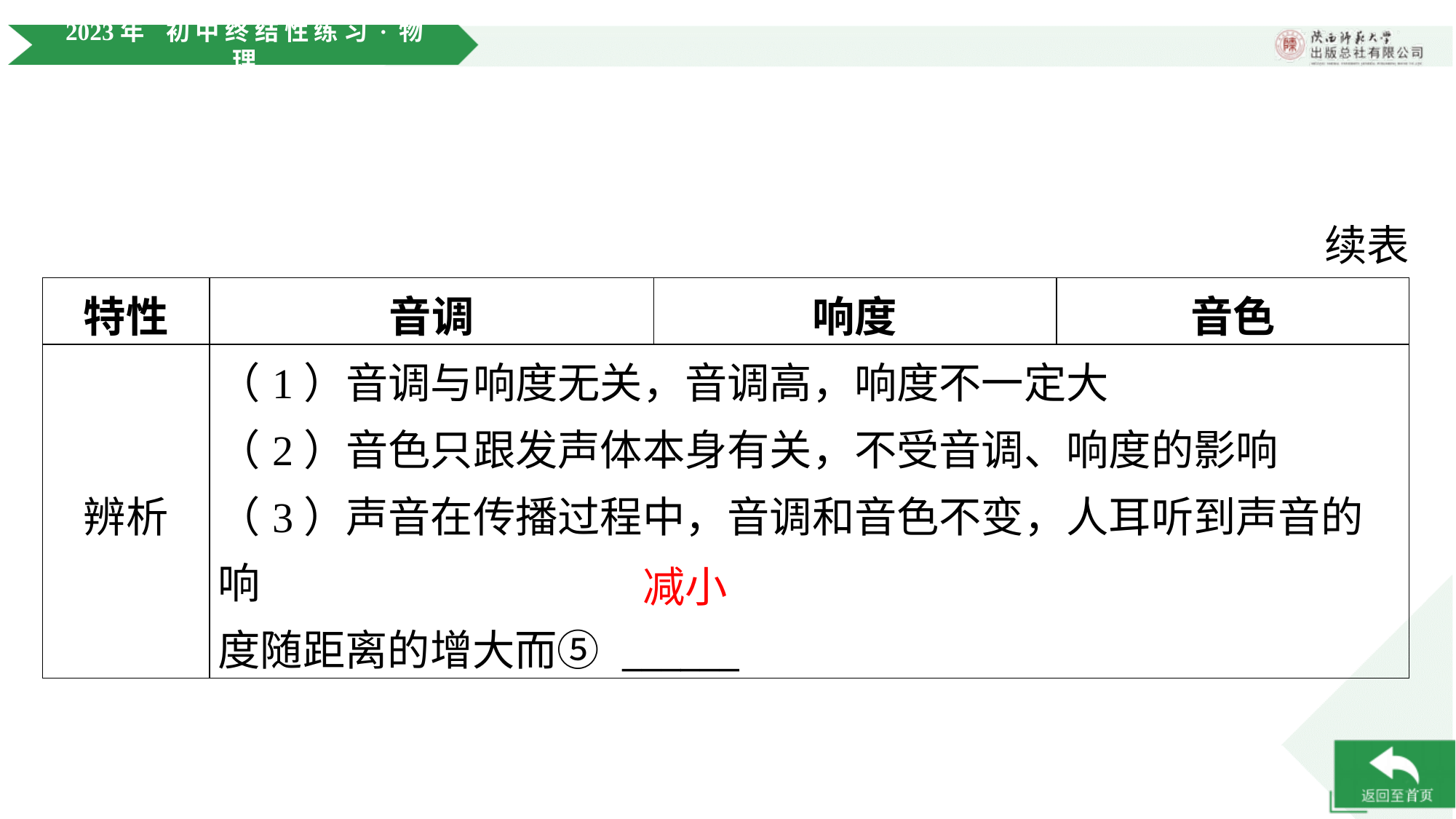

续表
| 特性 | 音调 | 响度 | 音色 |
| --- | --- | --- | --- |
| 辨析 | （1）音调与响度无关，音调高，响度不一定大 （2）音色只跟发声体本身有关，不受音调、响度的影响 （3）声音在传播过程中，音调和音色不变，人耳听到声音的响 度随距离的增大而⑤ \_\_\_\_\_\_ |  |  |
减小